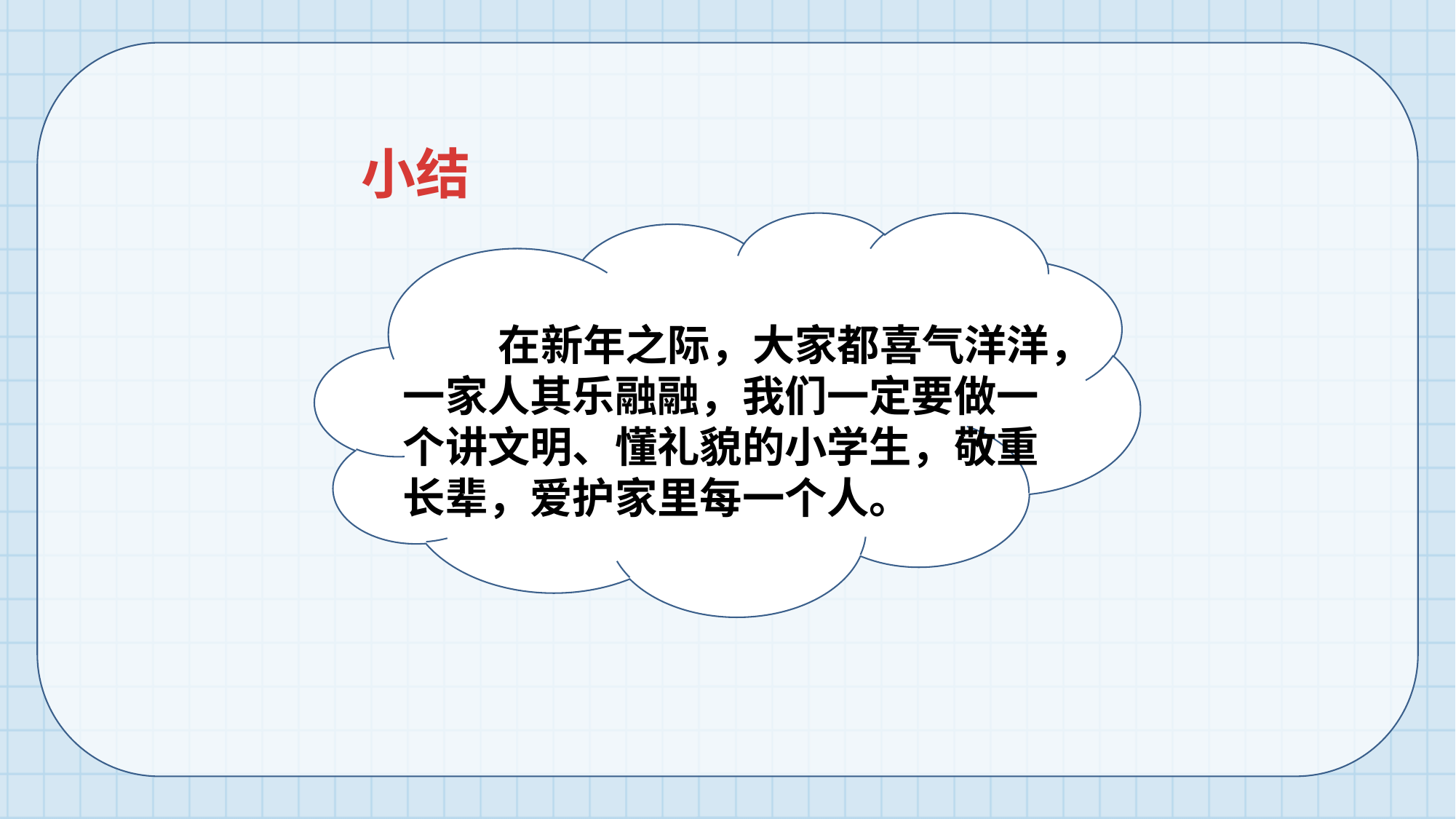

小结

         在新年之际，大家都喜气洋洋，一家人其乐融融，我们一定要做一个讲文明、懂礼貌的小学生，敬重长辈，爱护家里每一个人。